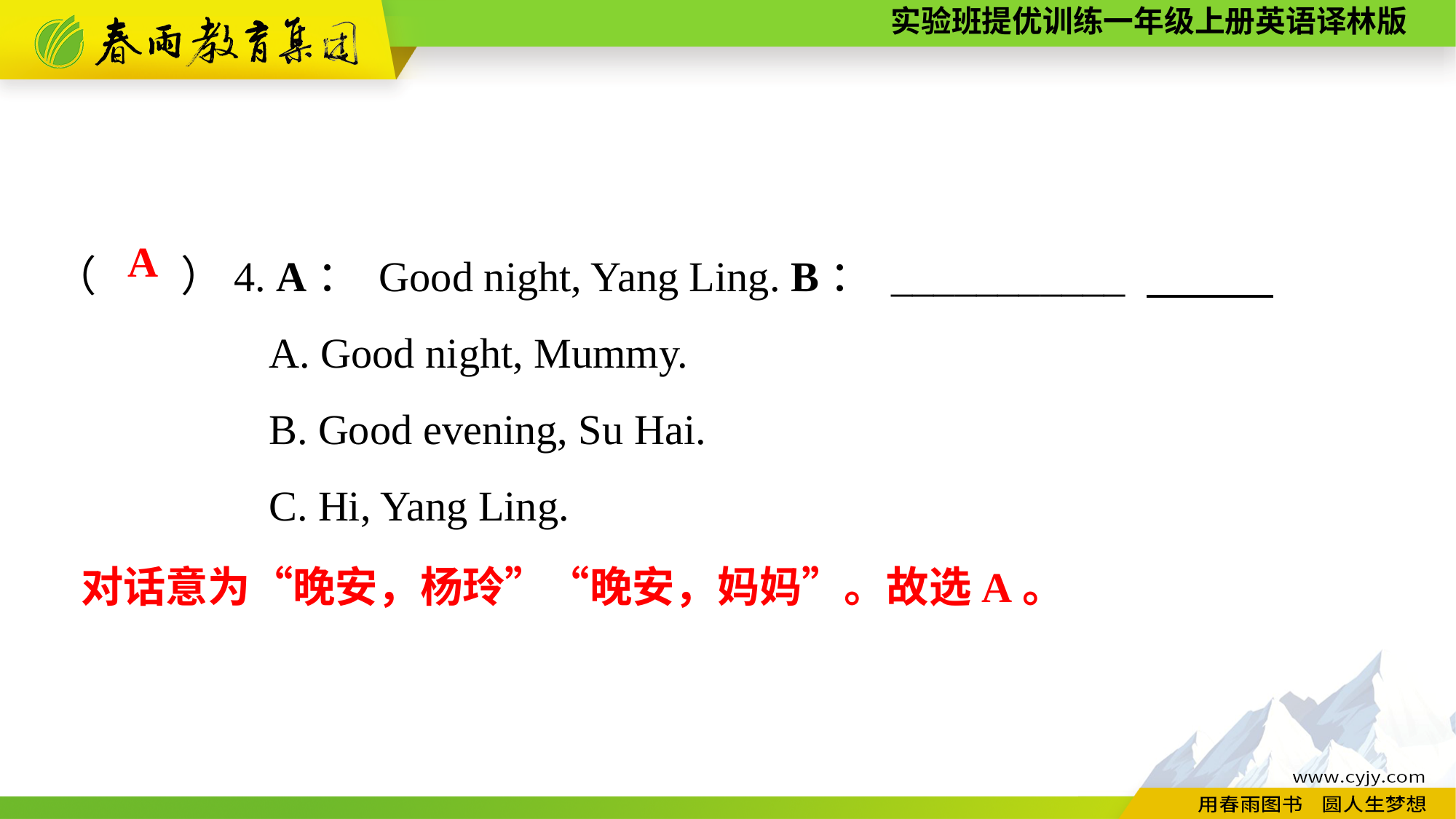

（　　）4. A： Good night, Yang Ling. B： ___________
A. Good night, Mummy.
B. Good evening, Su Hai.
C. Hi, Yang Ling.
A
对话意为“晚安，杨玲”“晚安，妈妈”。故选A。